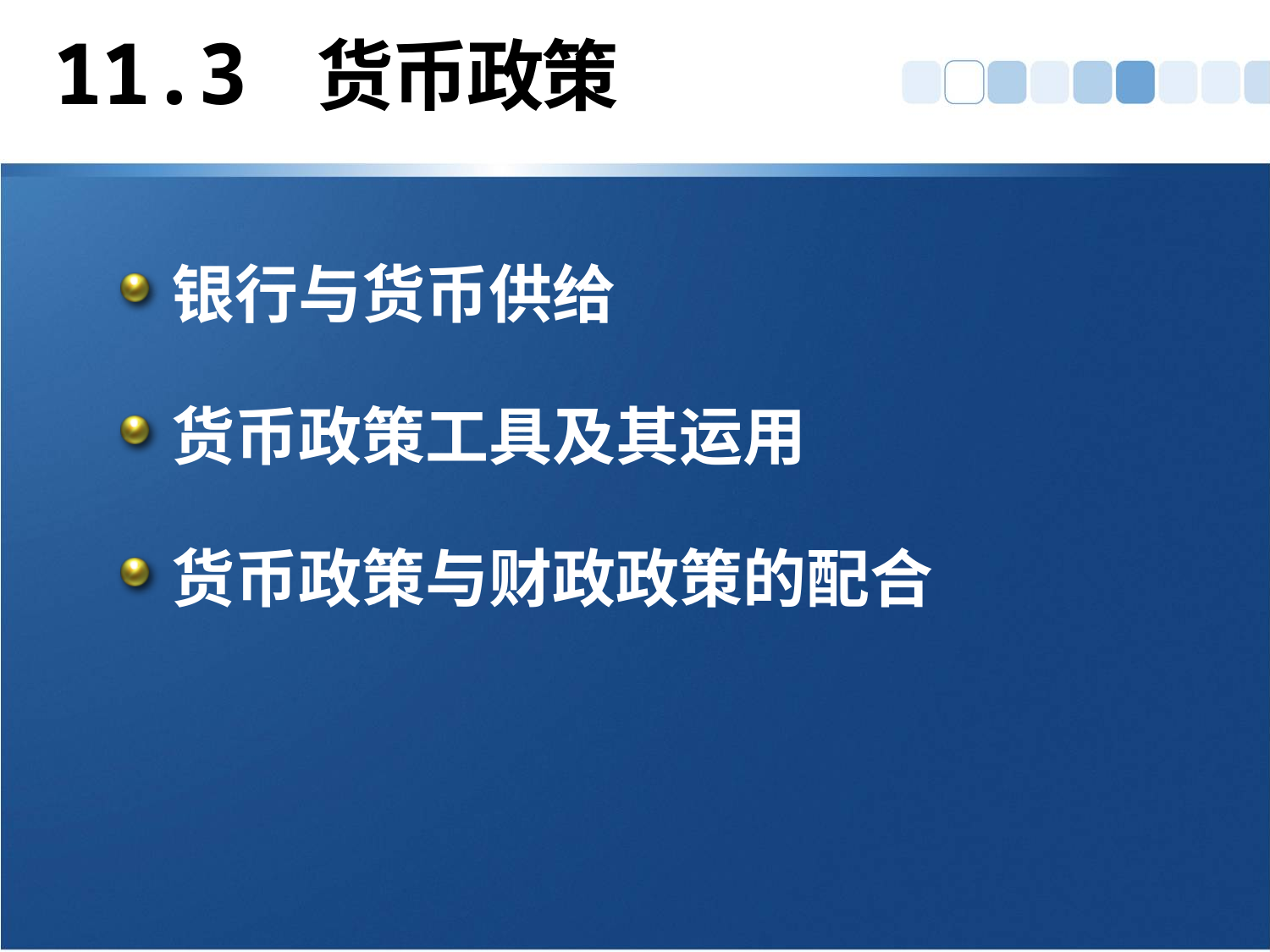

# 11.3 货币政策
银行与货币供给
货币政策工具及其运用
货币政策与财政政策的配合